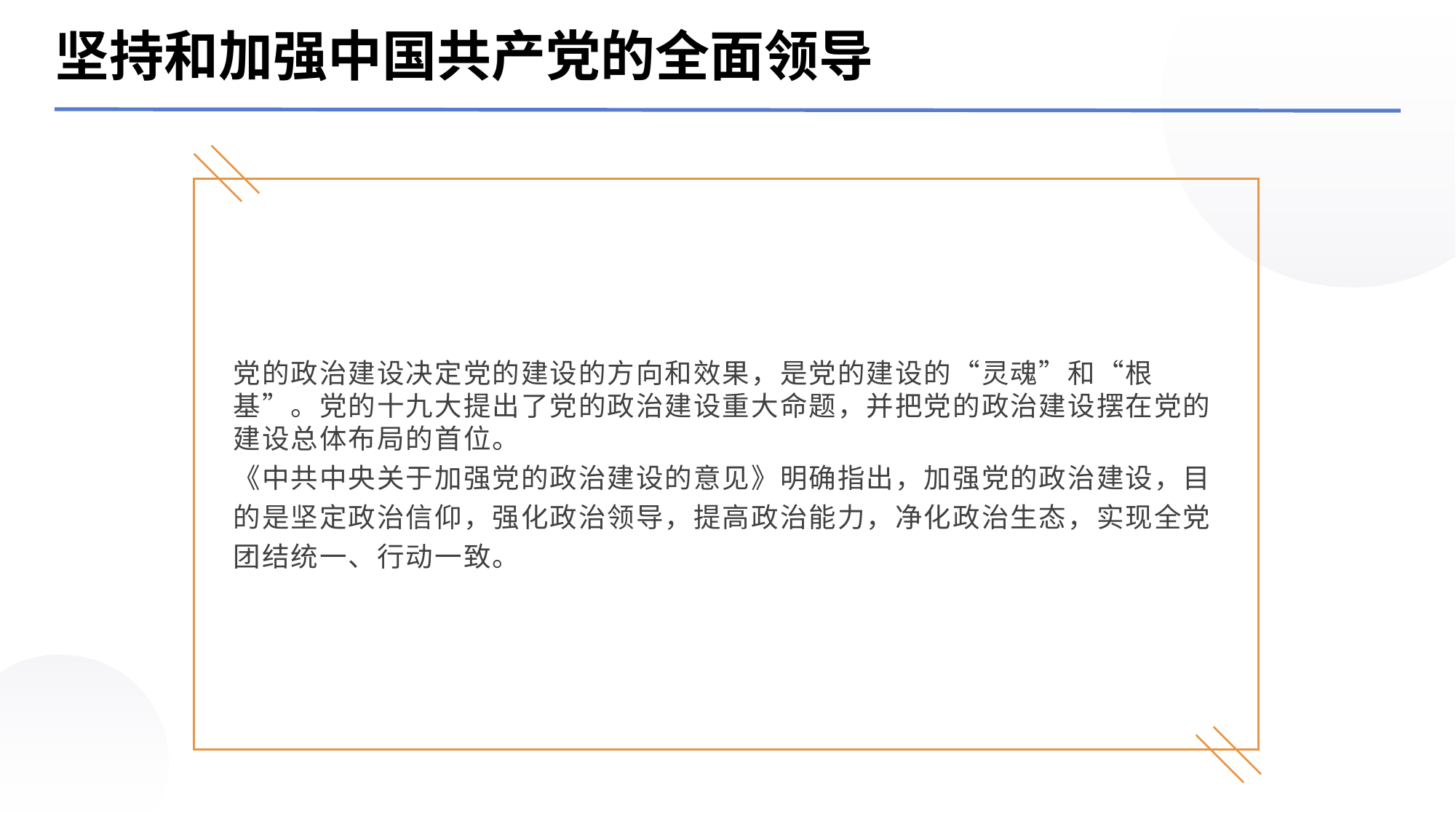

坚持和加强中国共产党的全面领导

党的政治建设决定党的建设的方向和效果，是党的建设的“灵魂”和“根基”。党的十九大提出了党的政治建设重大命题，并把党的政治建设摆在党的建设总体布局的首位。
《中共中央关于加强党的政治建设的意见》明确指出，加强党的政治建设，目的是坚定政治信仰，强化政治领导，提高政治能力，净化政治生态，实现全党团结统一、行动一致。